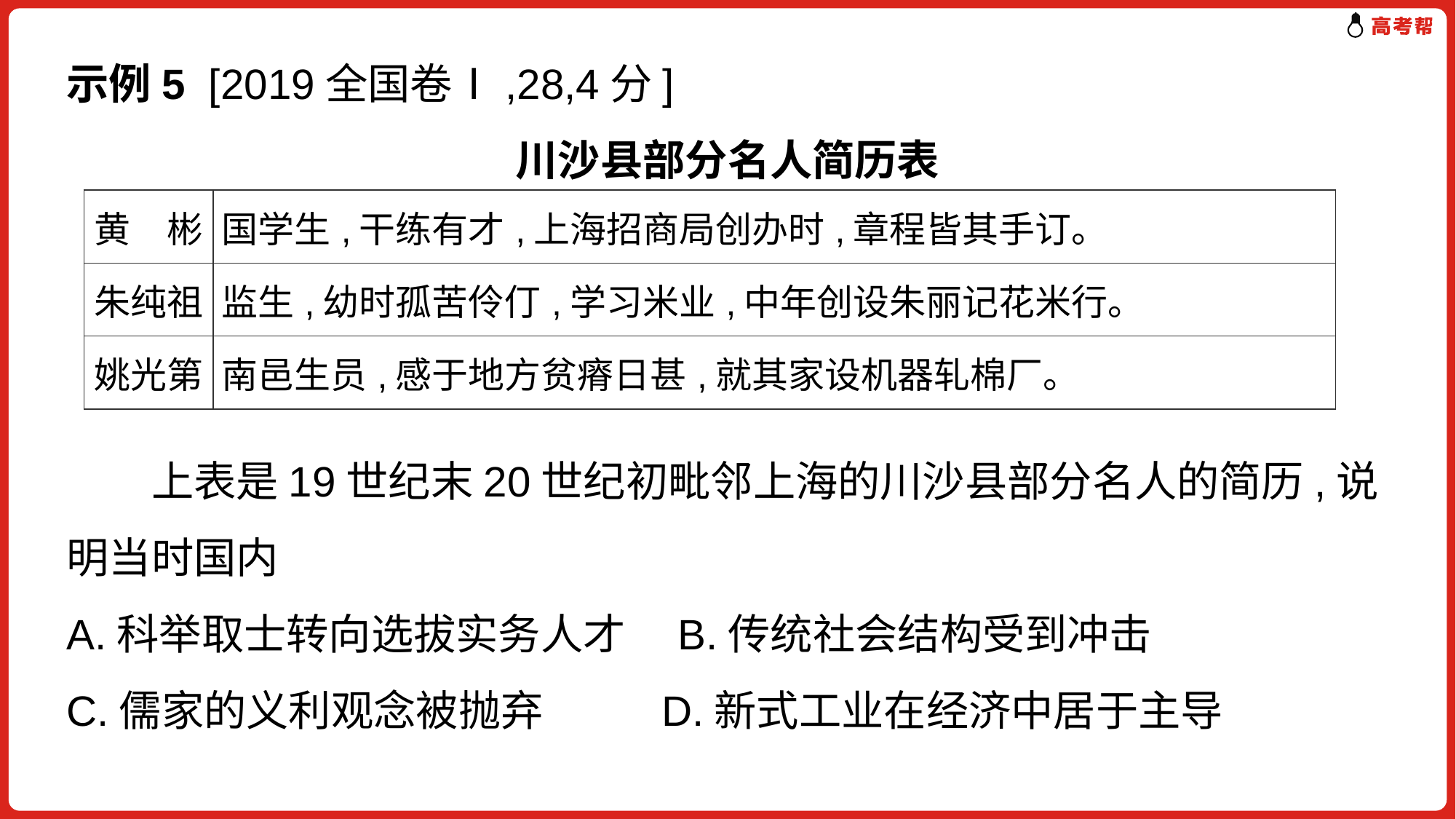

示例5  [2019全国卷Ⅰ,28,4分]
川沙县部分名人简历表
| 黄　彬 | 国学生,干练有才,上海招商局创办时,章程皆其手订。 |
| --- | --- |
| 朱纯祖 | 监生,幼时孤苦伶仃,学习米业,中年创设朱丽记花米行。 |
| 姚光第 | 南邑生员,感于地方贫瘠日甚,就其家设机器轧棉厂。 |
　　上表是19世纪末20世纪初毗邻上海的川沙县部分名人的简历,说明当时国内
A.科举取士转向选拔实务人才　B.传统社会结构受到冲击
C.儒家的义利观念被抛弃　       D.新式工业在经济中居于主导